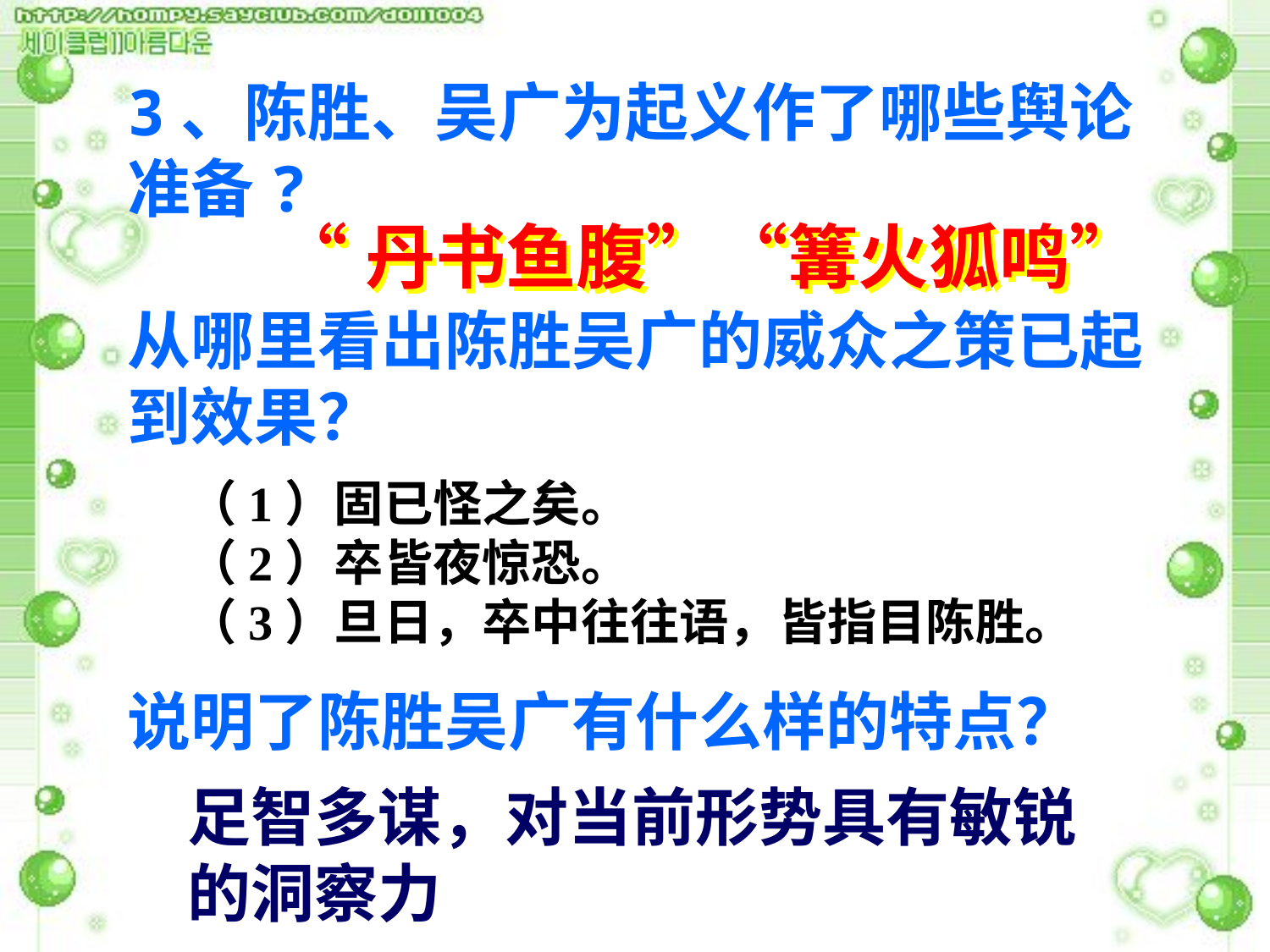

3、陈胜、吴广为起义作了哪些舆论准备?

从哪里看出陈胜吴广的威众之策已起到效果？

说明了陈胜吴广有什么样的特点？
“丹书鱼腹”“篝火狐鸣”
（1）固已怪之矣。
（2）卒皆夜惊恐。
（3）旦日，卒中往往语，皆指目陈胜。
足智多谋，对当前形势具有敏锐的洞察力